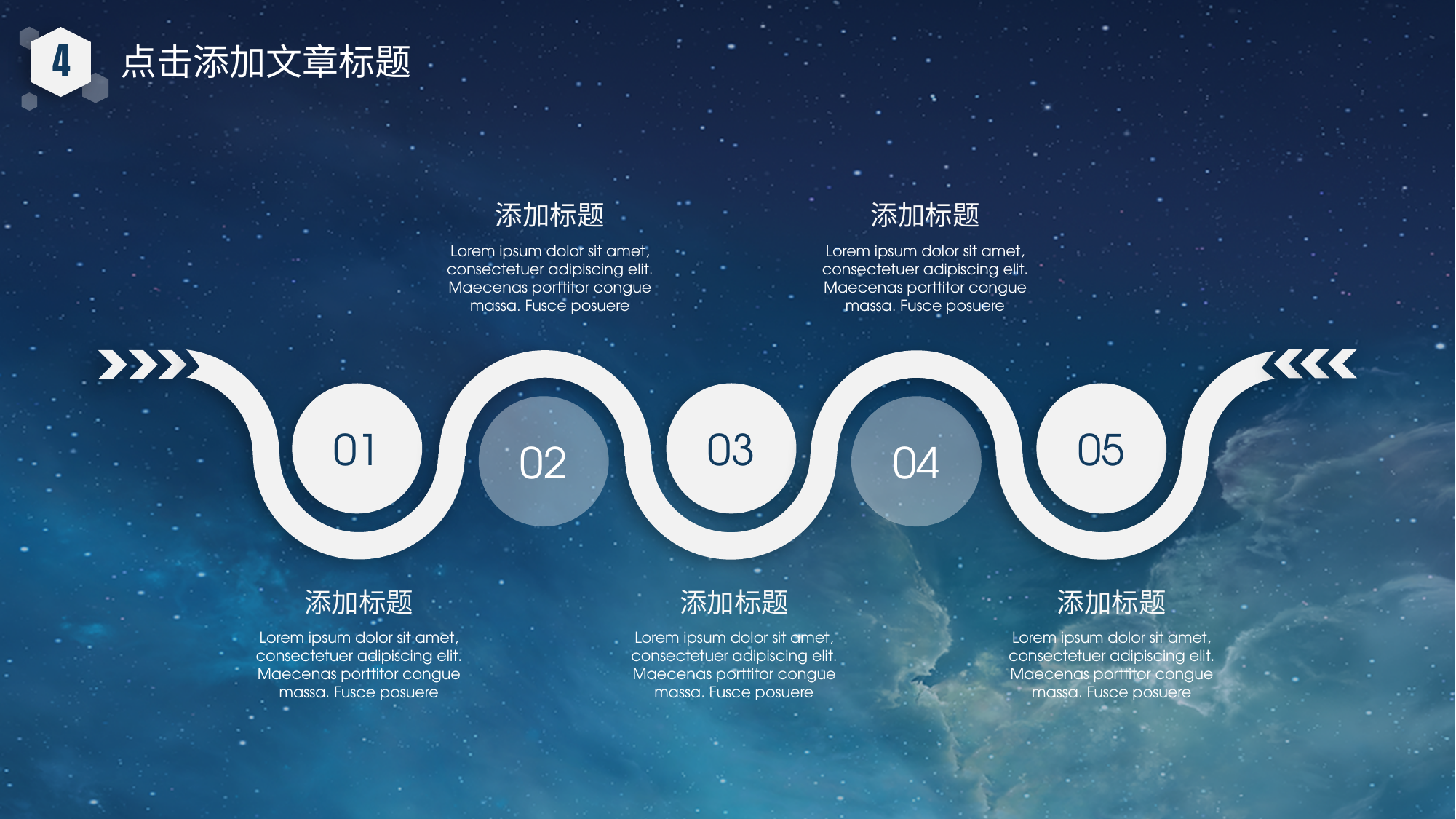

4

点击添加文章标题
添加标题
Lorem ipsum dolor sit amet, consectetuer adipiscing elit. Maecenas porttitor congue massa. Fusce posuere
添加标题
Lorem ipsum dolor sit amet, consectetuer adipiscing elit. Maecenas porttitor congue massa. Fusce posuere
e7d195523061f1c0dc554706afe4c72a60a25314cbaece805811E654B44695D34D35691164BB3D154CCFD5D798F6FEAD99EAA8F1ADC3D4AFA5BC9ED0BB3A4B45073A038AC38E89AB54D31AA59602B9F11A29459BC811AFFFA14FAC33C3365C606D4A9B828D9B47644FD31A26227C57F171D0EA28235B16E285722CCD2A819A713F267EDCB03A09C0

01
03
05
02
04
添加标题
Lorem ipsum dolor sit amet, consectetuer adipiscing elit. Maecenas porttitor congue massa. Fusce posuere
添加标题
Lorem ipsum dolor sit amet, consectetuer adipiscing elit. Maecenas porttitor congue massa. Fusce posuere
添加标题
Lorem ipsum dolor sit amet, consectetuer adipiscing elit. Maecenas porttitor congue massa. Fusce posuere